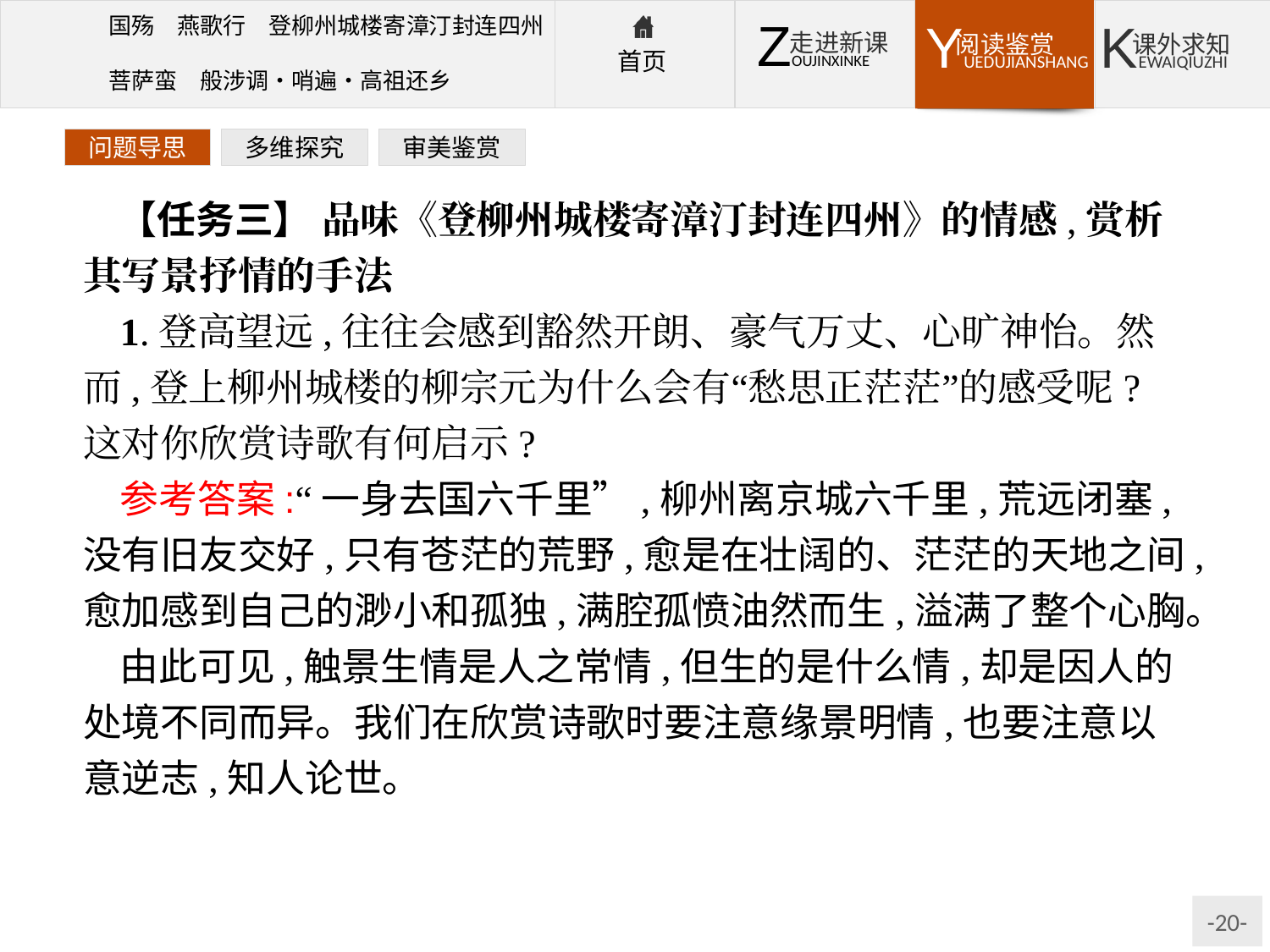

问题导思
多维探究
审美鉴赏
【任务三】 品味《登柳州城楼寄漳汀封连四州》的情感,赏析其写景抒情的手法
1.登高望远,往往会感到豁然开朗、豪气万丈、心旷神怡。然而,登上柳州城楼的柳宗元为什么会有“愁思正茫茫”的感受呢?这对你欣赏诗歌有何启示?
参考答案:“一身去国六千里”,柳州离京城六千里,荒远闭塞,没有旧友交好,只有苍茫的荒野,愈是在壮阔的、茫茫的天地之间,愈加感到自己的渺小和孤独,满腔孤愤油然而生,溢满了整个心胸。
由此可见,触景生情是人之常情,但生的是什么情,却是因人的处境不同而异。我们在欣赏诗歌时要注意缘景明情,也要注意以意逆志,知人论世。